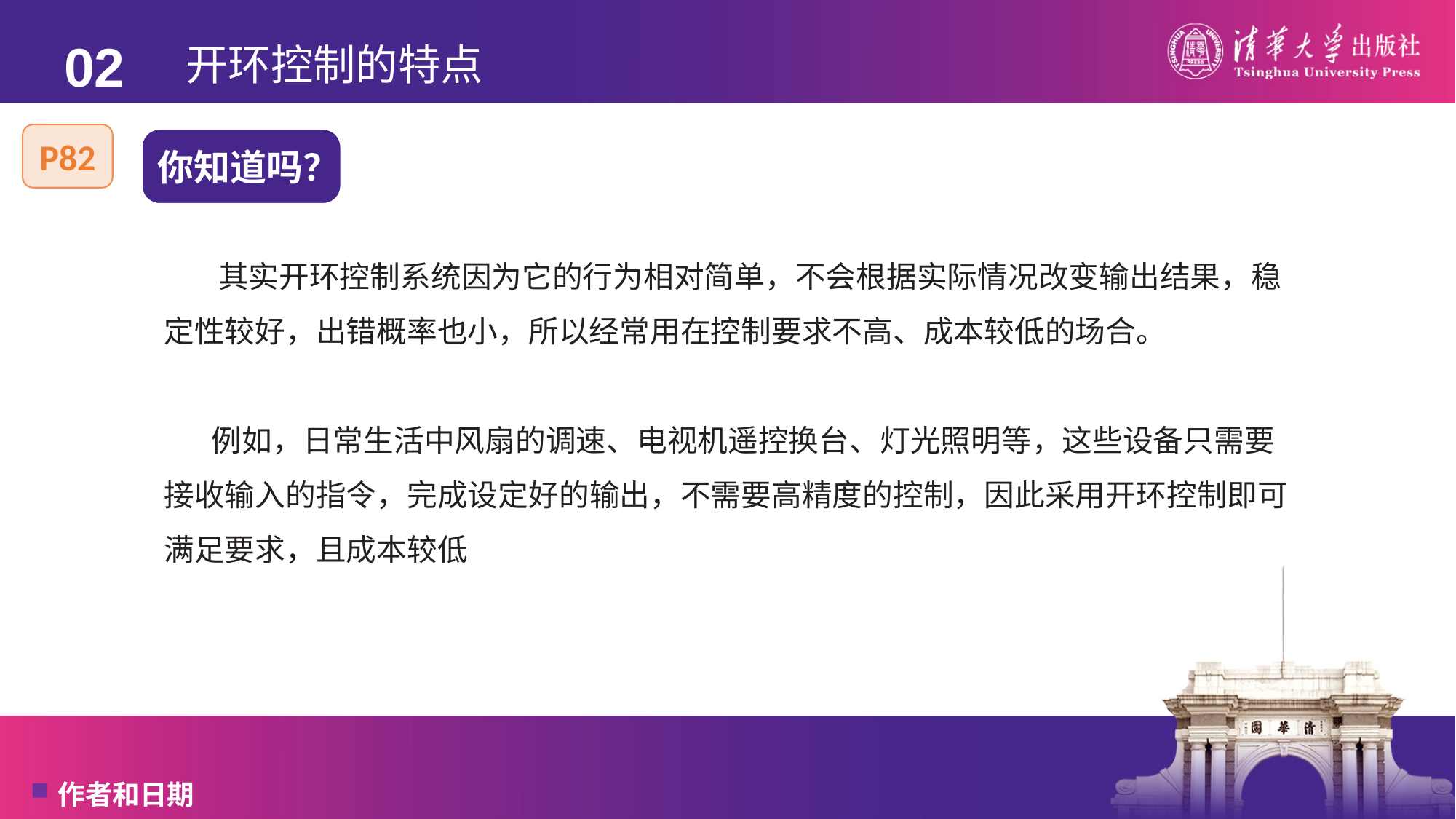

02
# 开环控制的特点
P82
你知道吗？
       其实开环控制系统因为它的行为相对简单，不会根据实际情况改变输出结果，稳定性较好，出错概率也小，所以经常用在控制要求不高、成本较低的场合。

      例如，日常生活中风扇的调速、电视机遥控换台、灯光照明等，这些设备只需要接收输入的指令，完成设定好的输出，不需要高精度的控制，因此采用开环控制即可满足要求，且成本较低
作者和日期